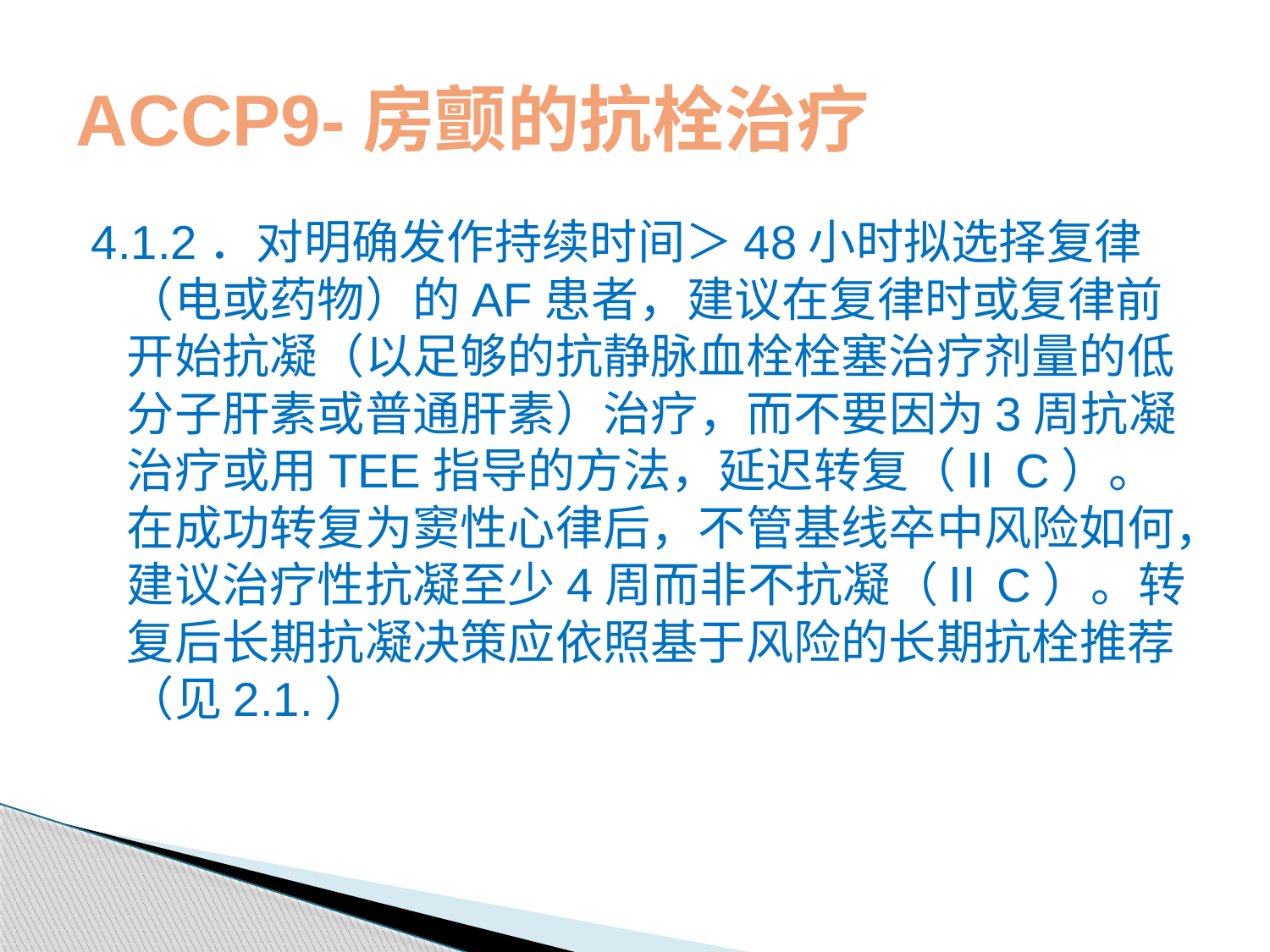

# ACCP9-房颤的抗栓治疗
4.1.2．对明确发作持续时间＞48小时拟选择复律（电或药物）的AF患者，建议在复律时或复律前开始抗凝（以足够的抗静脉血栓栓塞治疗剂量的低分子肝素或普通肝素）治疗，而不要因为3周抗凝治疗或用TEE指导的方法，延迟转复（ⅡC）。在成功转复为窦性心律后，不管基线卒中风险如何，建议治疗性抗凝至少4周而非不抗凝（ⅡC）。转复后长期抗凝决策应依照基于风险的长期抗栓推荐（见2.1.）